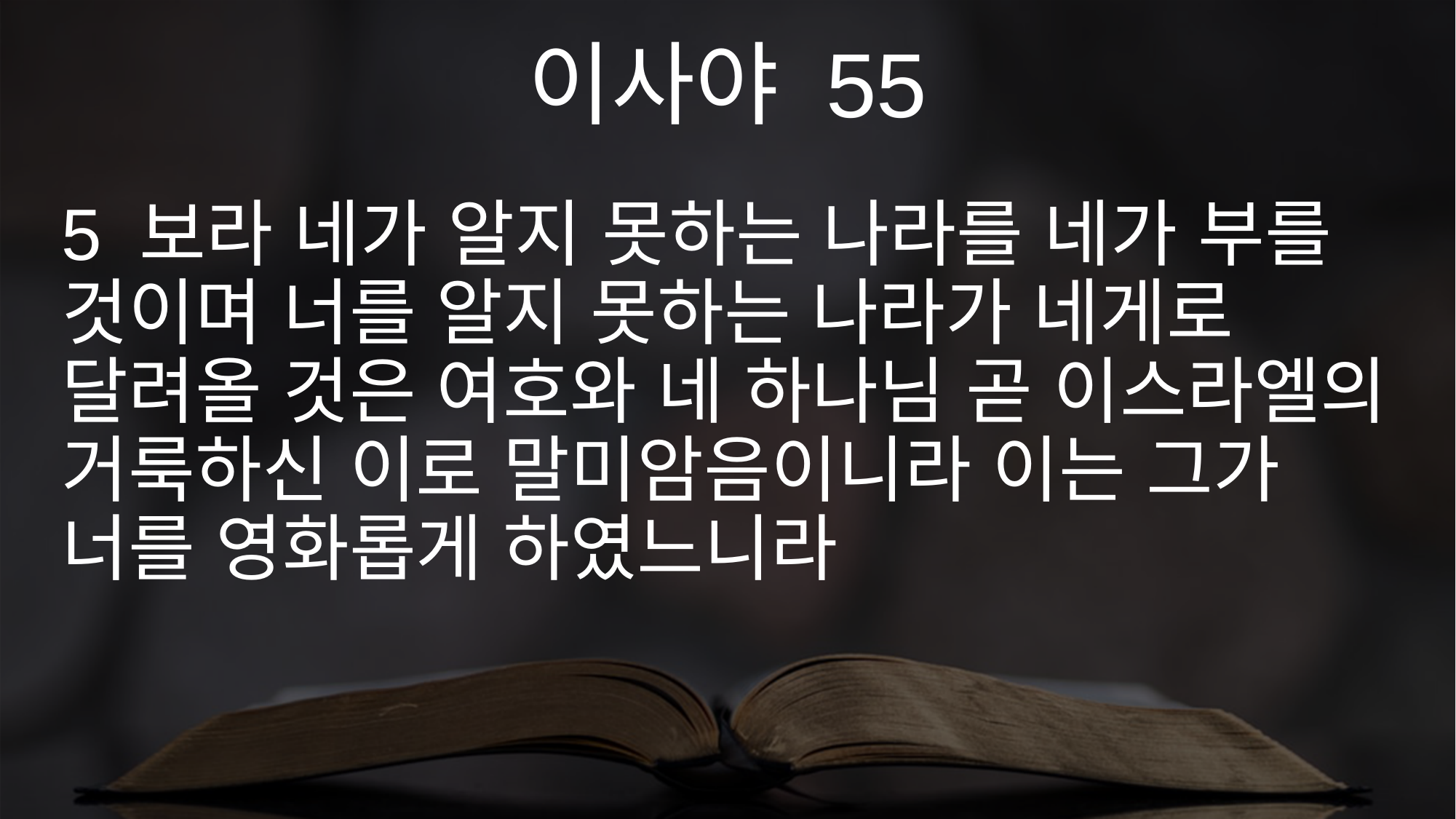

이사야 55
5 보라 네가 알지 못하는 나라를 네가 부를 것이며 너를 알지 못하는 나라가 네게로 달려올 것은 여호와 네 하나님 곧 이스라엘의 거룩하신 이로 말미암음이니라 이는 그가 너를 영화롭게 하였느니라